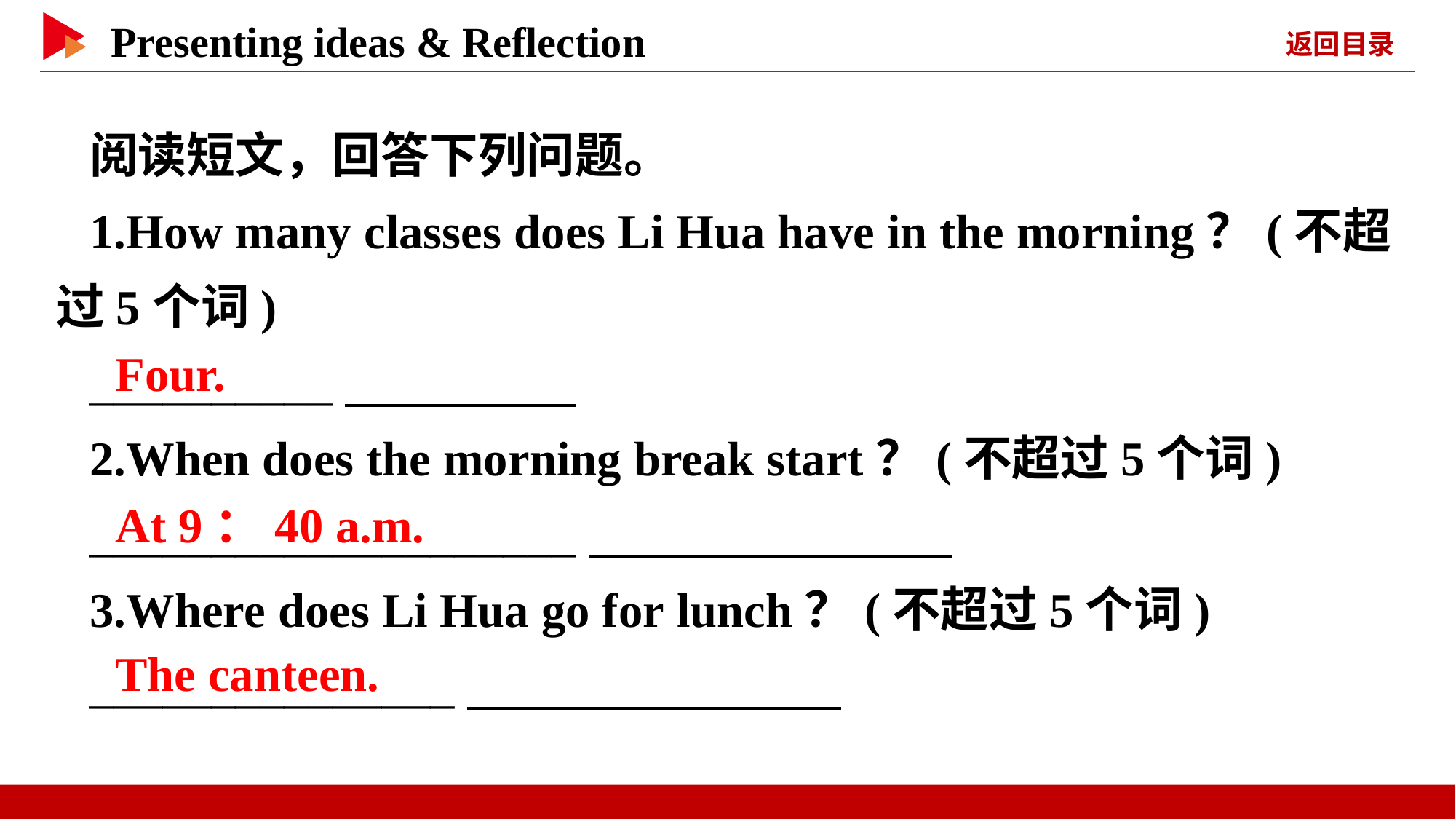

阅读短文，回答下列问题。
1.How many classes does Li Hua have in the morning？(不超过5个词)
__________
2.When does the morning break start？(不超过5个词)
____________________
3.Where does Li Hua go for lunch？(不超过5个词)
_______________
　Four.
　At 9：40 a.m.
　The canteen.